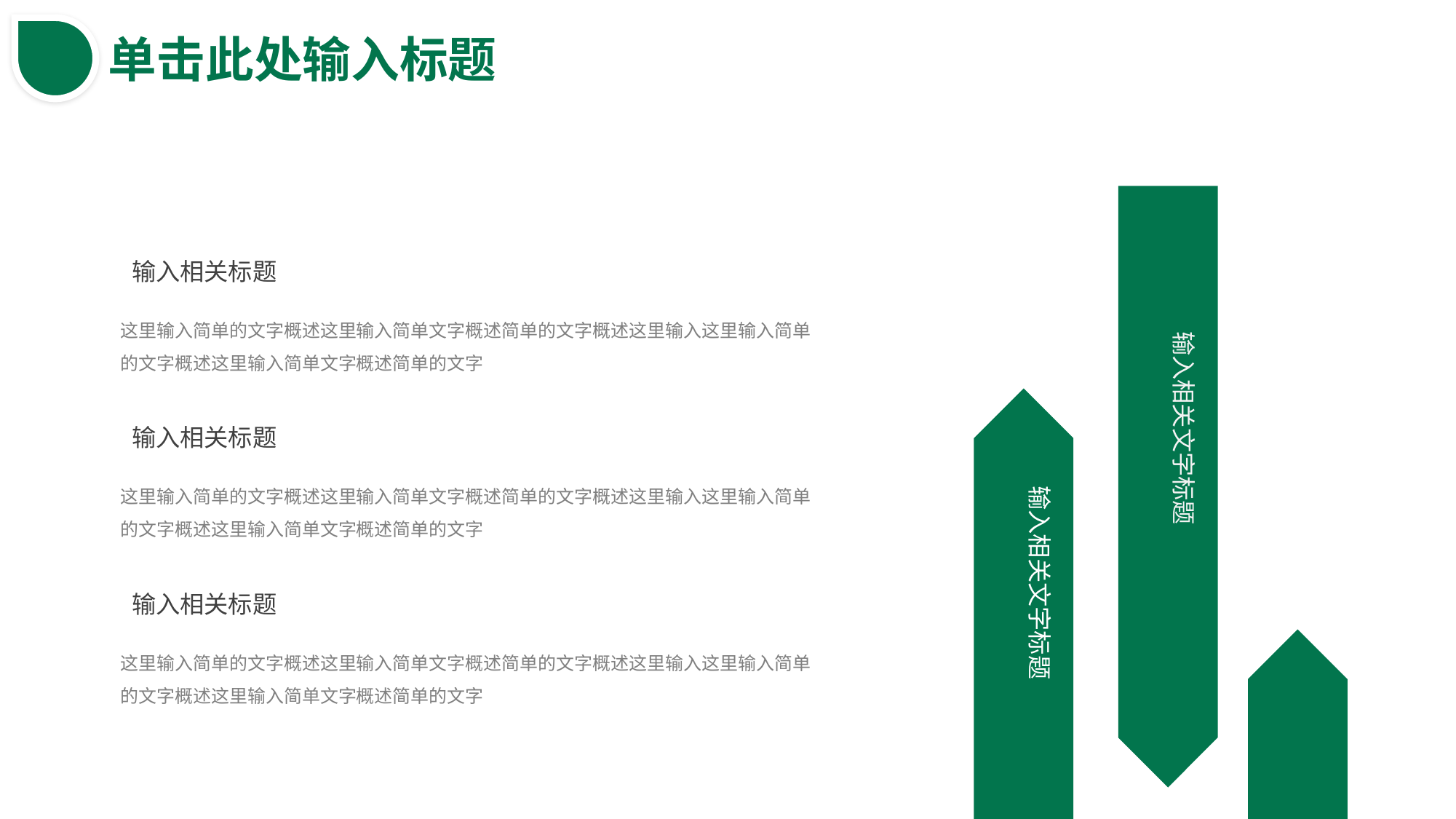

单击此处输入标题
PPT模板下载：www.1ppt.com/moban/     行业PPT模板：www.1ppt.com/hangye/
节日PPT模板：www.1ppt.com/jieri/           PPT素材下载：www.1ppt.com/sucai/
PPT背景图片：www.1ppt.com/beijing/      PPT图表下载：www.1ppt.com/tubiao/
优秀PPT下载：www.1ppt.com/xiazai/        PPT教程： www.1ppt.com/powerpoint/
Word教程： www.1ppt.com/word/              Excel教程：www.1ppt.com/excel/
资料下载：www.1ppt.com/ziliao/                PPT课件下载：www.1ppt.com/kejian/
范文下载：www.1ppt.com/fanwen/             试卷下载：www.1ppt.com/shiti/
教案下载：www.1ppt.com/jiaoan/
字体下载：www.1ppt.com/ziti/

输入相关文字标题

输入相关标题
这里输入简单的文字概述这里输入简单文字概述简单的文字概述这里输入这里输入简单的文字概述这里输入简单文字概述简单的文字
输入相关文字标题

输入相关标题
这里输入简单的文字概述这里输入简单文字概述简单的文字概述这里输入这里输入简单的文字概述这里输入简单文字概述简单的文字
输入相关标题
这里输入简单的文字概述这里输入简单文字概述简单的文字概述这里输入这里输入简单的文字概述这里输入简单文字概述简单的文字